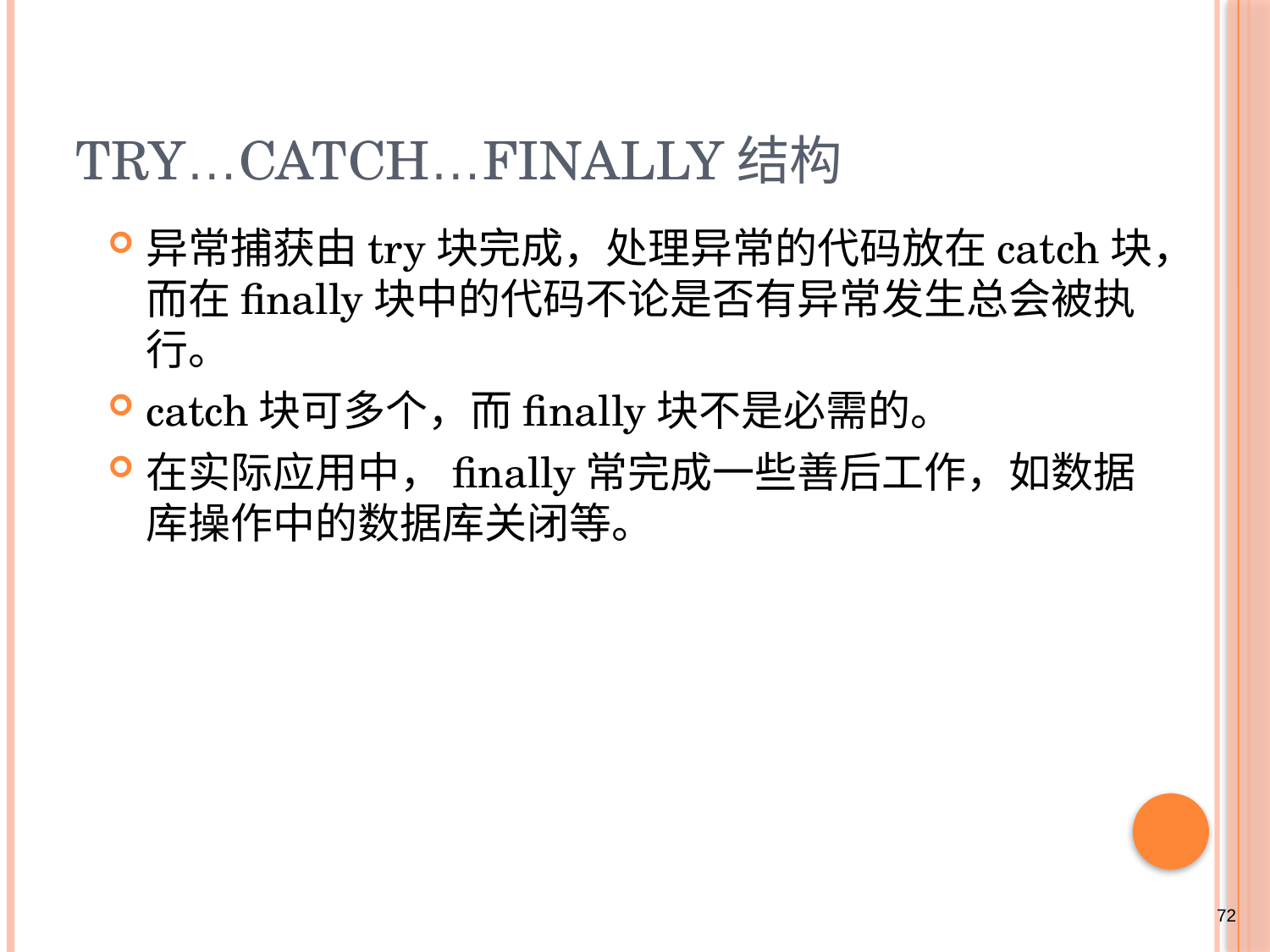

# try…catch…finally结构
异常捕获由try块完成，处理异常的代码放在catch块，而在finally块中的代码不论是否有异常发生总会被执行。
catch块可多个，而finally块不是必需的。
在实际应用中，finally常完成一些善后工作，如数据库操作中的数据库关闭等。
72